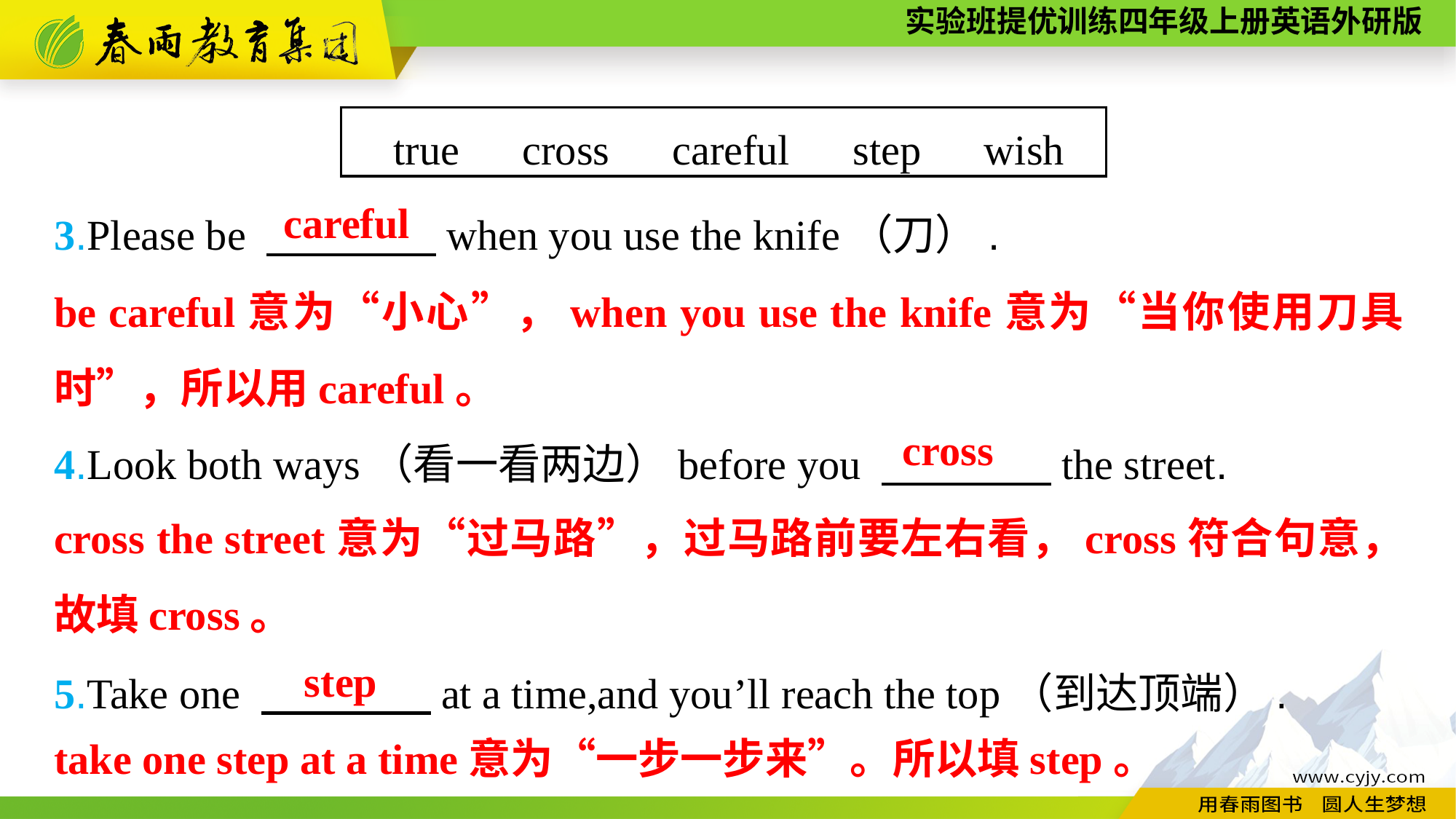

true　cross　careful　step　wish

3.Please be 　　　　when you use the knife（刀）.

4.Look both ways（看一看两边）before you 　　　　the street.

5.Take one 　　　　at a time,and you’ll reach the top（到达顶端）.
careful
be careful意为“小心”，when you use the knife意为“当你使用刀具时”，所以用careful。
cross
cross the street意为“过马路”，过马路前要左右看，cross符合句意，故填cross。
step
take one step at a time意为“一步一步来”。所以填step。